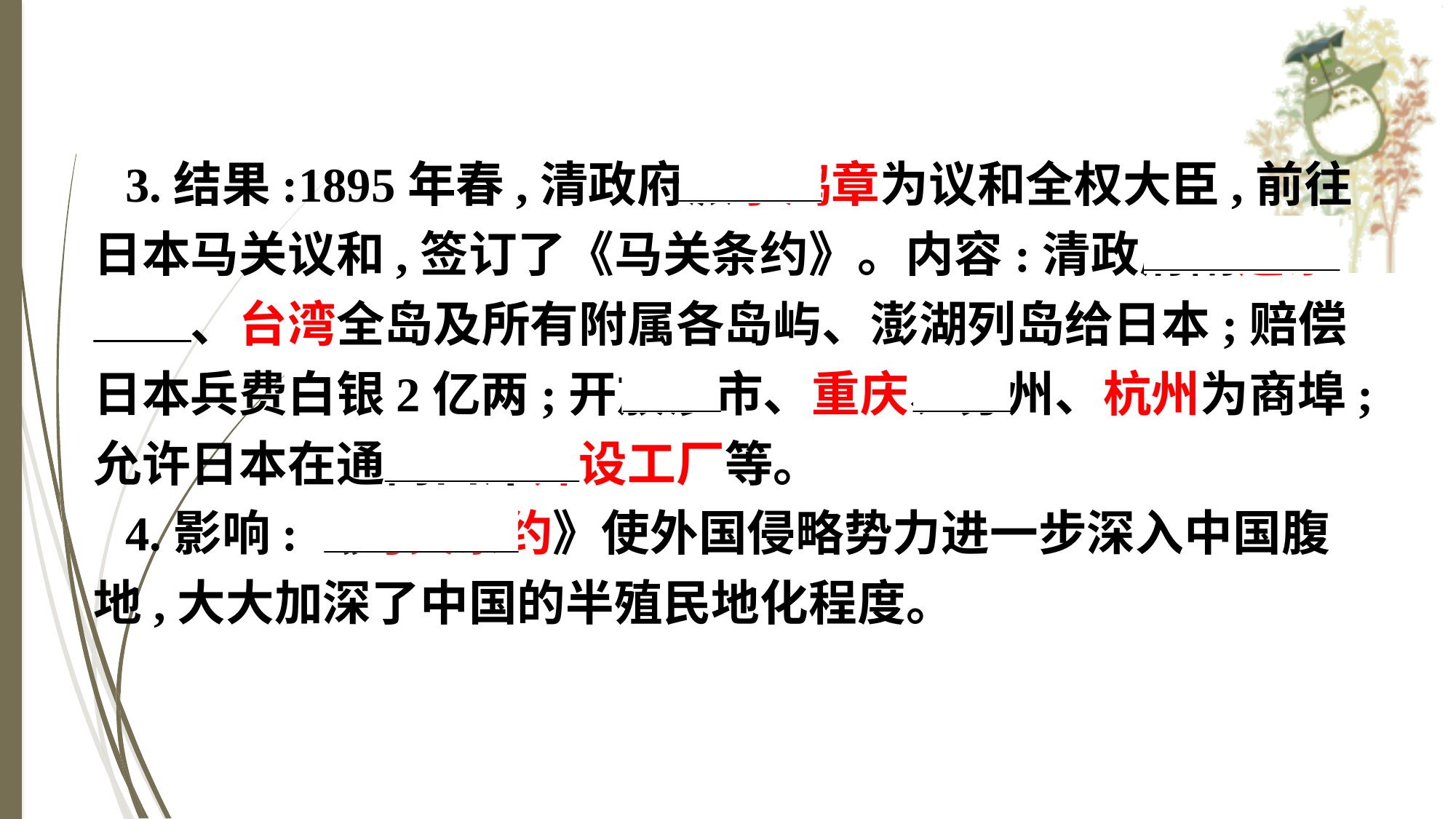

3.结果:1895年春,清政府派李鸿章为议和全权大臣,前往日本马关议和,签订了《马关条约》。内容:清政府割辽东半岛、台湾全岛及所有附属各岛屿、澎湖列岛给日本;赔偿日本兵费白银2亿两;开放沙市、重庆、苏州、杭州为商埠;允许日本在通商口岸开设工厂等。
4.影响:《马关条约》使外国侵略势力进一步深入中国腹地,大大加深了中国的半殖民地化程度。